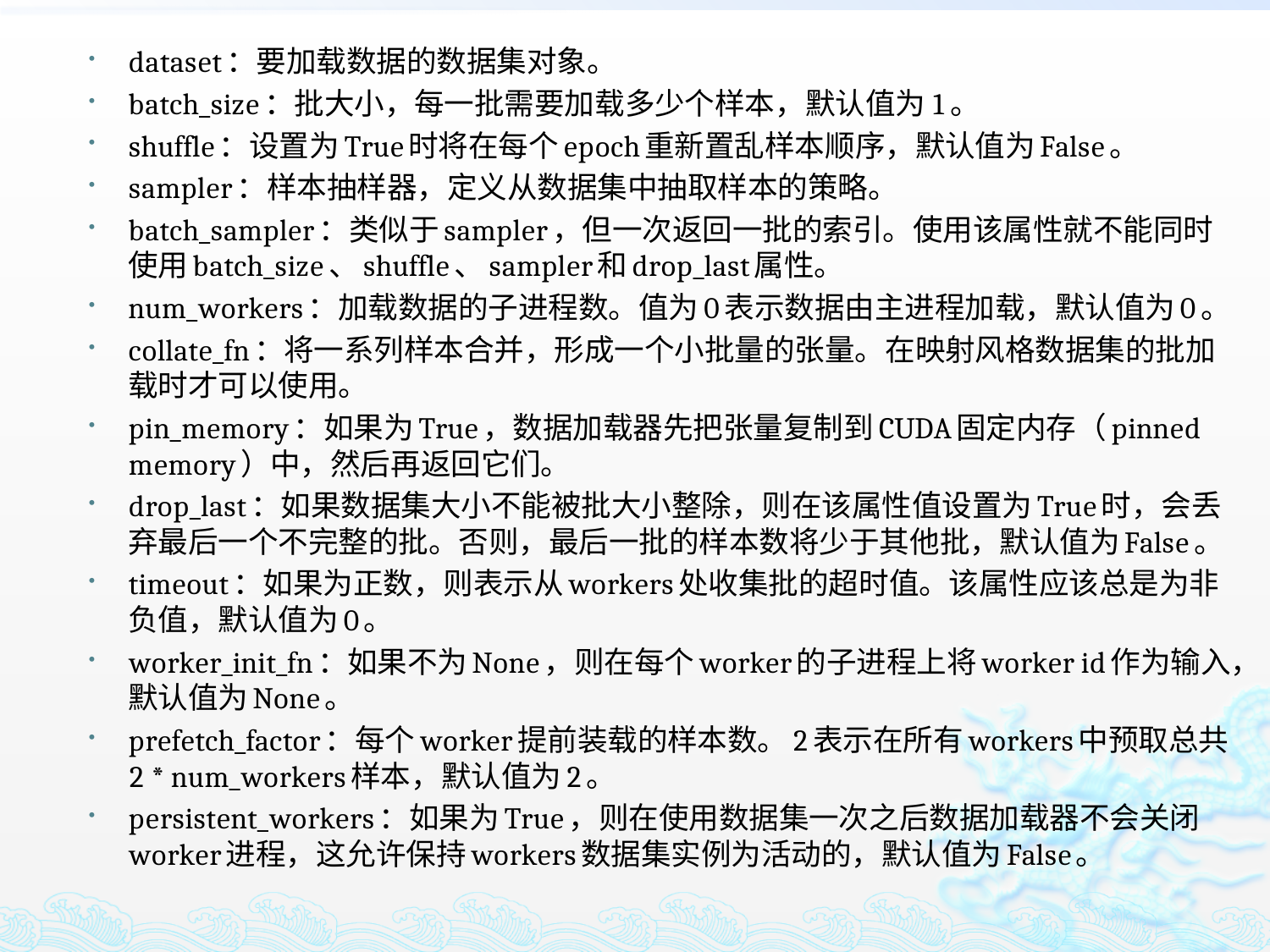

dataset：要加载数据的数据集对象。
batch_size：批大小，每一批需要加载多少个样本，默认值为1。
shuffle：设置为True时将在每个epoch重新置乱样本顺序，默认值为False。
sampler：样本抽样器，定义从数据集中抽取样本的策略。
batch_sampler：类似于sampler，但一次返回一批的索引。使用该属性就不能同时使用batch_size、shuffle、sampler和drop_last属性。
num_workers：加载数据的子进程数。值为0表示数据由主进程加载，默认值为0。
collate_fn：将一系列样本合并，形成一个小批量的张量。在映射风格数据集的批加载时才可以使用。
pin_memory：如果为True，数据加载器先把张量复制到CUDA固定内存（pinned memory）中，然后再返回它们。
drop_last：如果数据集大小不能被批大小整除，则在该属性值设置为True时，会丢弃最后一个不完整的批。否则，最后一批的样本数将少于其他批，默认值为False。
timeout：如果为正数，则表示从workers处收集批的超时值。该属性应该总是为非负值，默认值为0。
worker_init_fn：如果不为None，则在每个worker的子进程上将worker id作为输入，默认值为None。
prefetch_factor：每个worker提前装载的样本数。2表示在所有workers中预取总共2 * num_workers样本，默认值为2。
persistent_workers：如果为True，则在使用数据集一次之后数据加载器不会关闭worker进程，这允许保持workers数据集实例为活动的，默认值为False。